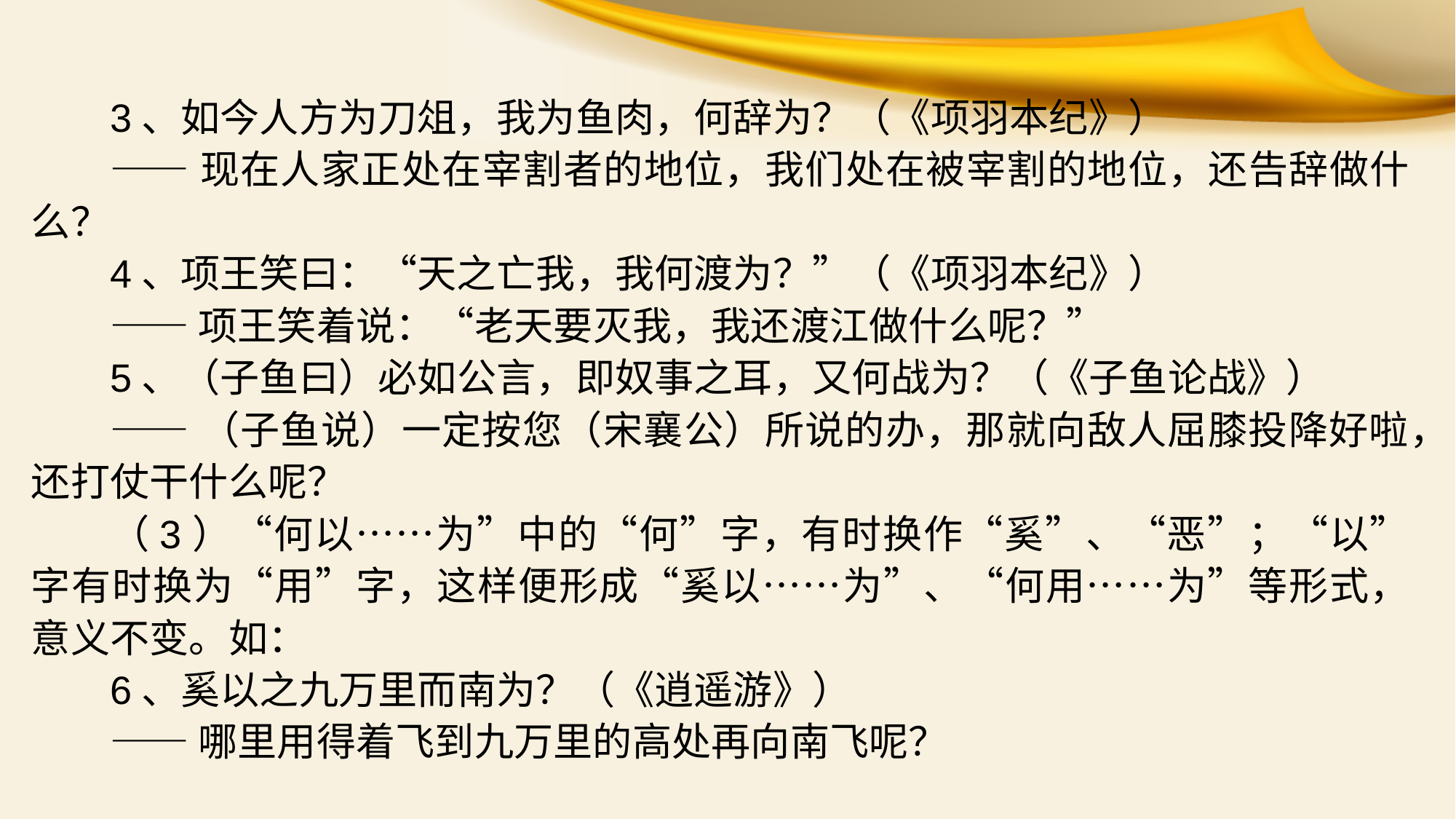

3、如今人方为刀俎，我为鱼肉，何辞为？（《项羽本纪》）
——现在人家正处在宰割者的地位，我们处在被宰割的地位，还告辞做什么？
4、项王笑曰：“天之亡我，我何渡为？”（《项羽本纪》）
——项王笑着说：“老天要灭我，我还渡江做什么呢？”
5、（子鱼曰）必如公言，即奴事之耳，又何战为？（《子鱼论战》）
——（子鱼说）一定按您（宋襄公）所说的办，那就向敌人屈膝投降好啦，还打仗干什么呢？
（3）“何以……为”中的“何”字，有时换作“奚”、“恶”；“以”字有时换为“用”字，这样便形成“奚以……为”、“何用……为”等形式，意义不变。如：
6、奚以之九万里而南为？（《逍遥游》）
——哪里用得着飞到九万里的高处再向南飞呢？